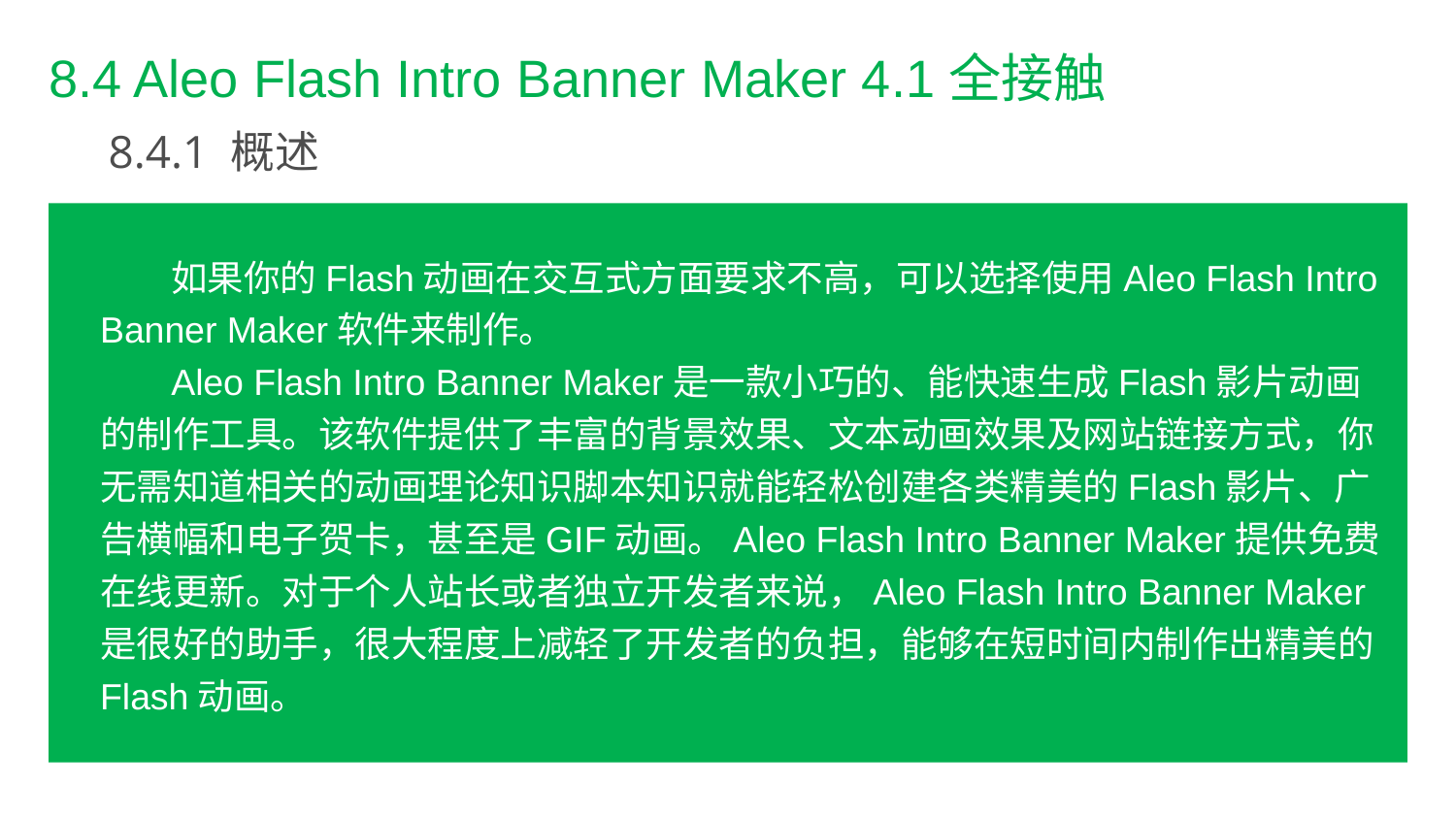

8.4 Aleo Flash Intro Banner Maker 4.1全接触
8.4.1 概述

如果你的Flash动画在交互式方面要求不高，可以选择使用Aleo Flash Intro Banner Maker软件来制作。
Aleo Flash Intro Banner Maker是一款小巧的、能快速生成Flash影片动画的制作工具。该软件提供了丰富的背景效果、文本动画效果及网站链接方式，你无需知道相关的动画理论知识脚本知识就能轻松创建各类精美的Flash影片、广告横幅和电子贺卡，甚至是GIF动画。Aleo Flash Intro Banner Maker提供免费在线更新。对于个人站长或者独立开发者来说，Aleo Flash Intro Banner Maker是很好的助手，很大程度上减轻了开发者的负担，能够在短时间内制作出精美的Flash动画。